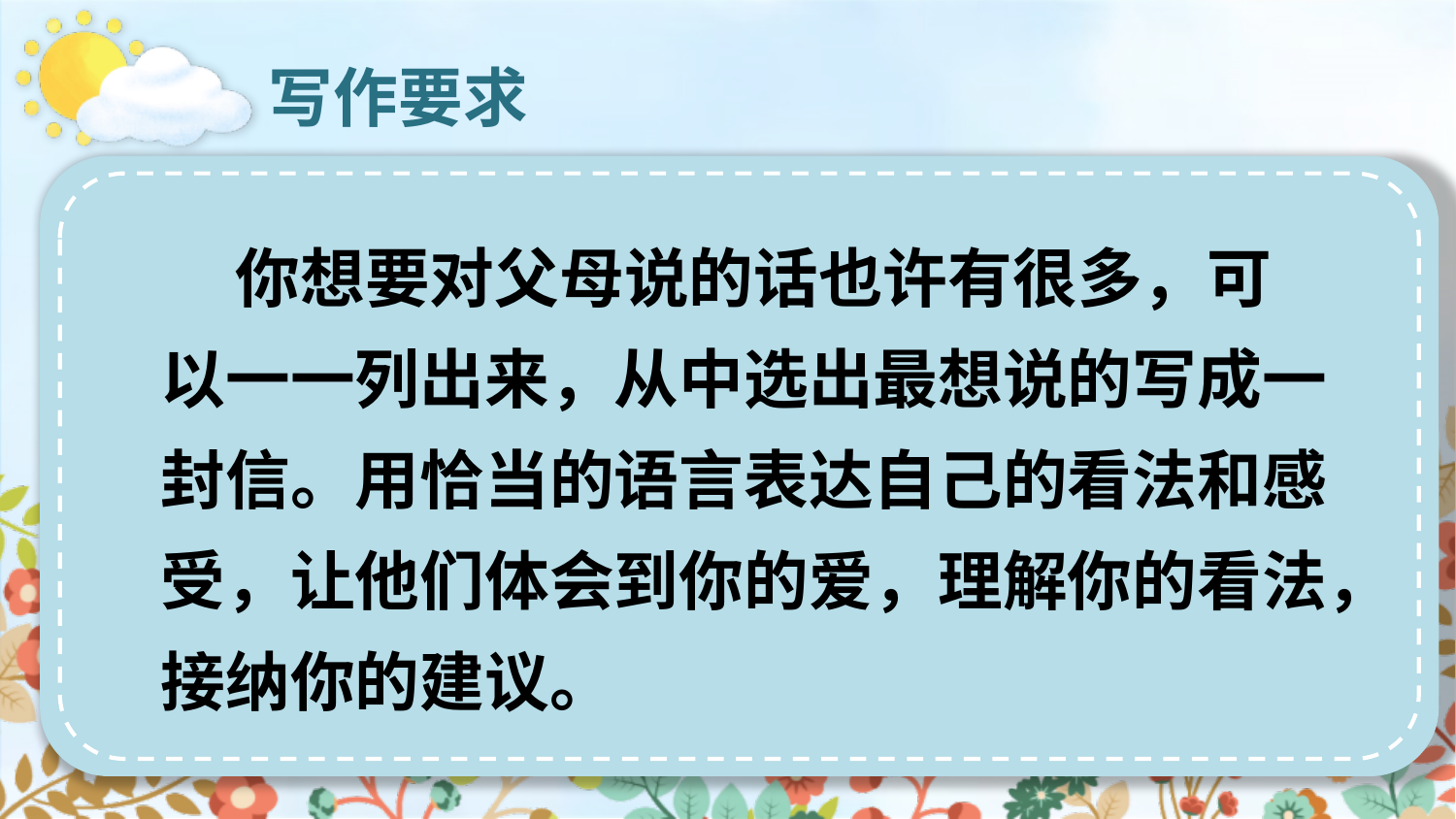

写作要求
    你想要对父母说的话也许有很多，可以一一列出来，从中选出最想说的写成一封信。用恰当的语言表达自己的看法和感受，让他们体会到你的爱，理解你的看法，接纳你的建议。